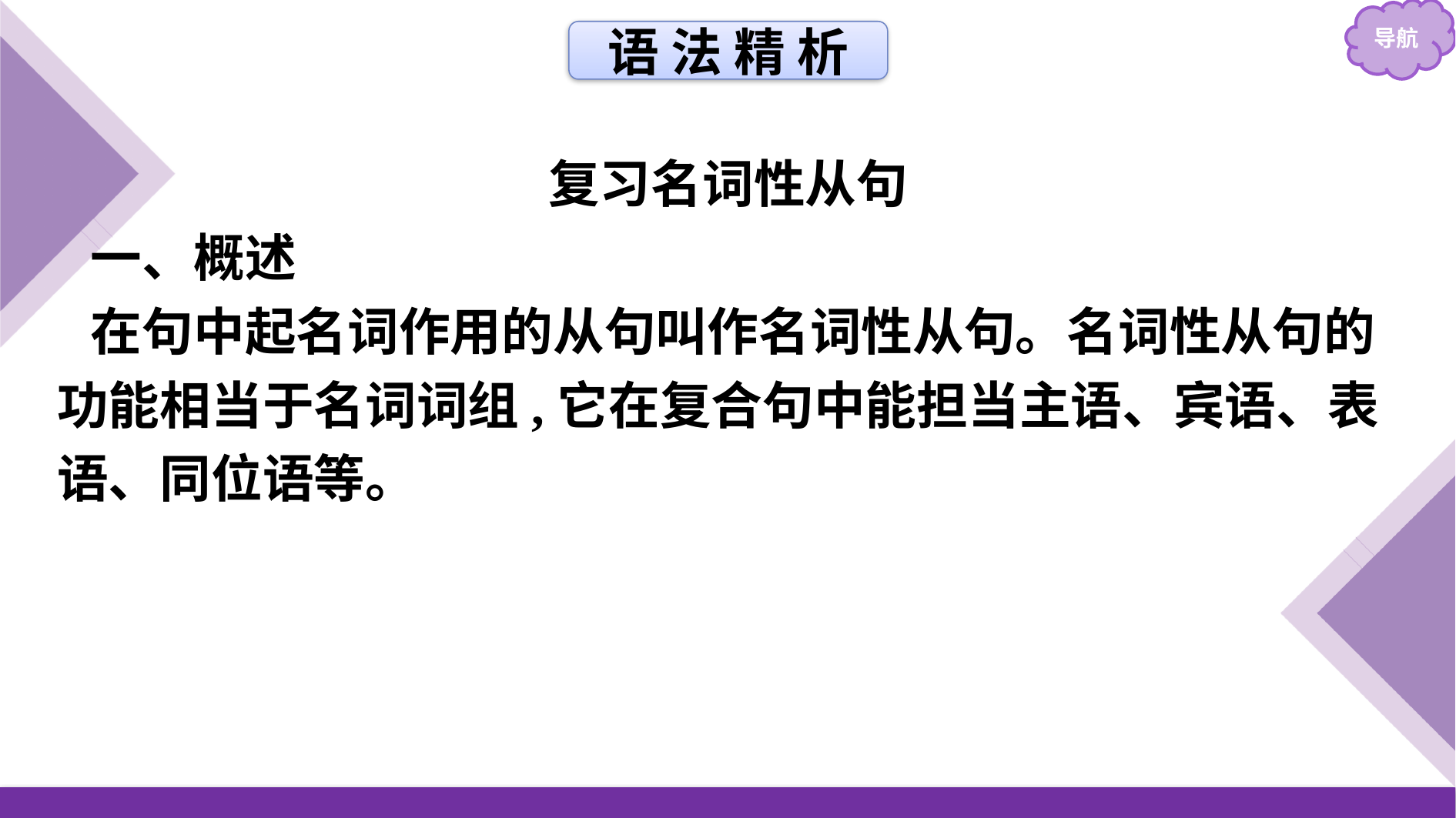

语 法 精 析
复习名词性从句
一、概述
在句中起名词作用的从句叫作名词性从句。名词性从句的功能相当于名词词组,它在复合句中能担当主语、宾语、表语、同位语等。